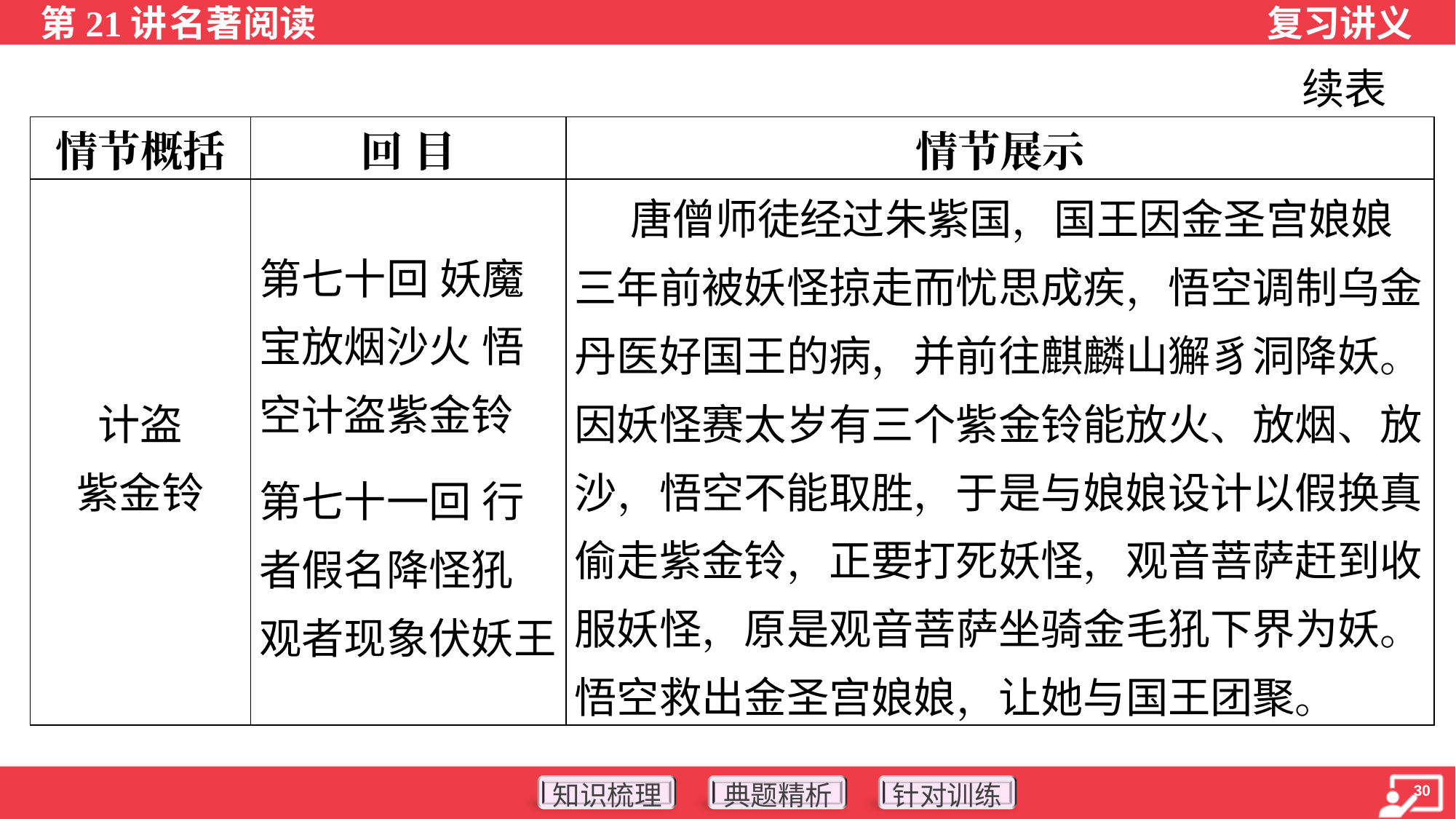

续表
| 情节概括 | 回 目 | 情节展示 |
| --- | --- | --- |
| 计盗 紫金铃 | 第七十回 妖魔 宝放烟沙火 悟 空计盗紫金铃 第七十一回 行 者假名降怪犼 观者现象伏妖王 | 唐僧师徒经过朱紫国，国王因金圣宫娘娘三年前被妖怪掠走而忧思成疾，悟空调制乌金丹医好国王的病，并前往麒麟山獬豸洞降妖。因妖怪赛太岁有三个紫金铃能放火、放烟、放沙，悟空不能取胜，于是与娘娘设计以假换真偷走紫金铃，正要打死妖怪，观音菩萨赶到收服妖怪，原是观音菩萨坐骑金毛犼下界为妖。悟空救出金圣宫娘娘，让她与国王团聚。 |